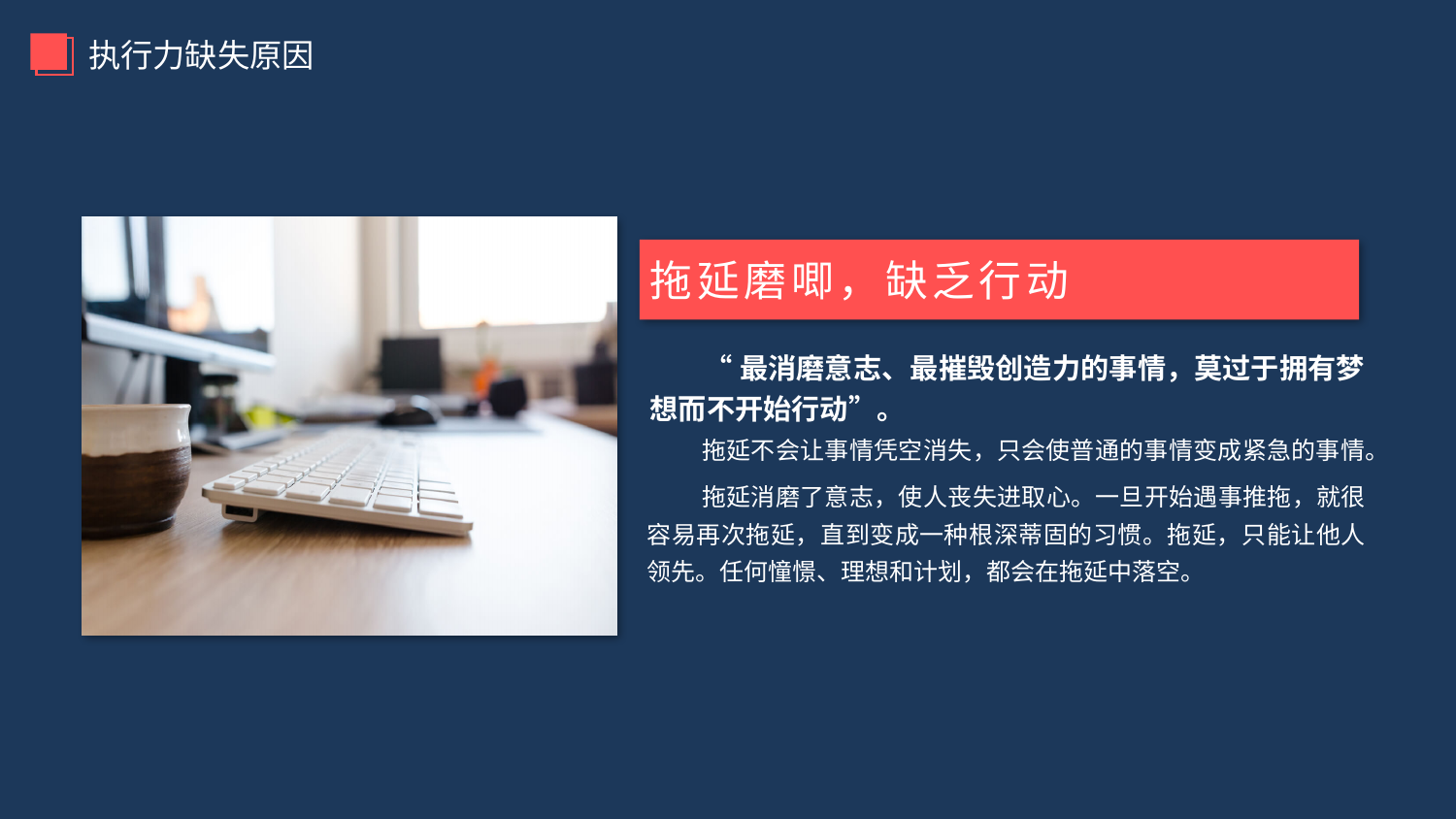

拖延磨唧，缺乏行动
“最消磨意志、最摧毁创造力的事情，莫过于拥有梦想而不开始行动”。
拖延不会让事情凭空消失，只会使普通的事情变成紧急的事情。
拖延消磨了意志，使人丧失进取心。一旦开始遇事推拖，就很容易再次拖延，直到变成一种根深蒂固的习惯。拖延，只能让他人领先。任何憧憬、理想和计划，都会在拖延中落空。